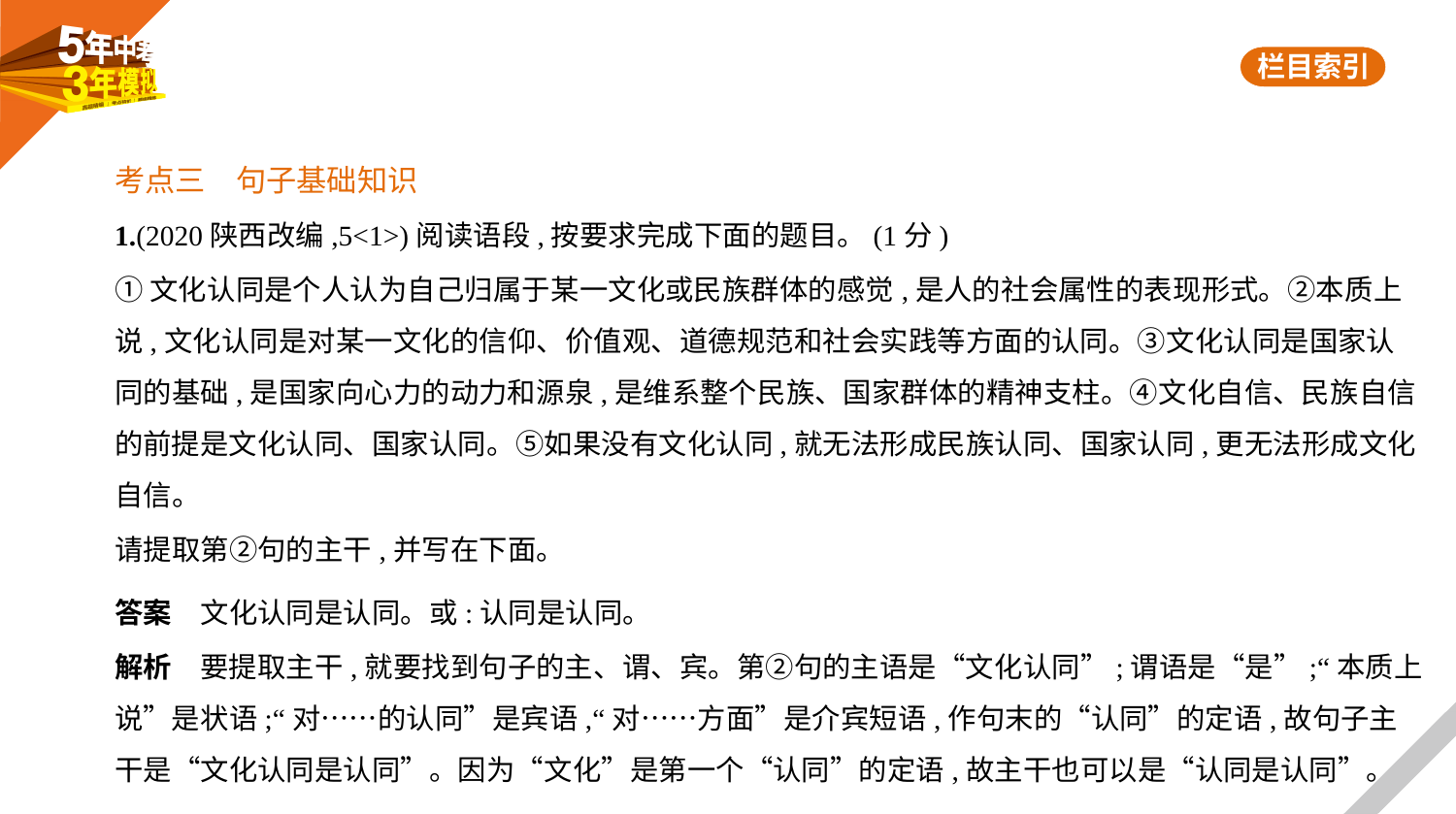

考点三　句子基础知识
1.(2020陕西改编,5<1>)阅读语段,按要求完成下面的题目。(1分)
①文化认同是个人认为自己归属于某一文化或民族群体的感觉,是人的社会属性的表现形式。②本质上
说,文化认同是对某一文化的信仰、价值观、道德规范和社会实践等方面的认同。③文化认同是国家认
同的基础,是国家向心力的动力和源泉,是维系整个民族、国家群体的精神支柱。④文化自信、民族自信
的前提是文化认同、国家认同。⑤如果没有文化认同,就无法形成民族认同、国家认同,更无法形成文化
自信。
请提取第②句的主干,并写在下面。
答案　文化认同是认同。或:认同是认同。
解析　要提取主干,就要找到句子的主、谓、宾。第②句的主语是“文化认同”;谓语是“是”;“本质上
说”是状语;“对……的认同”是宾语,“对……方面”是介宾短语,作句末的“认同”的定语,故句子主
干是“文化认同是认同”。因为“文化”是第一个“认同”的定语,故主干也可以是“认同是认同”。